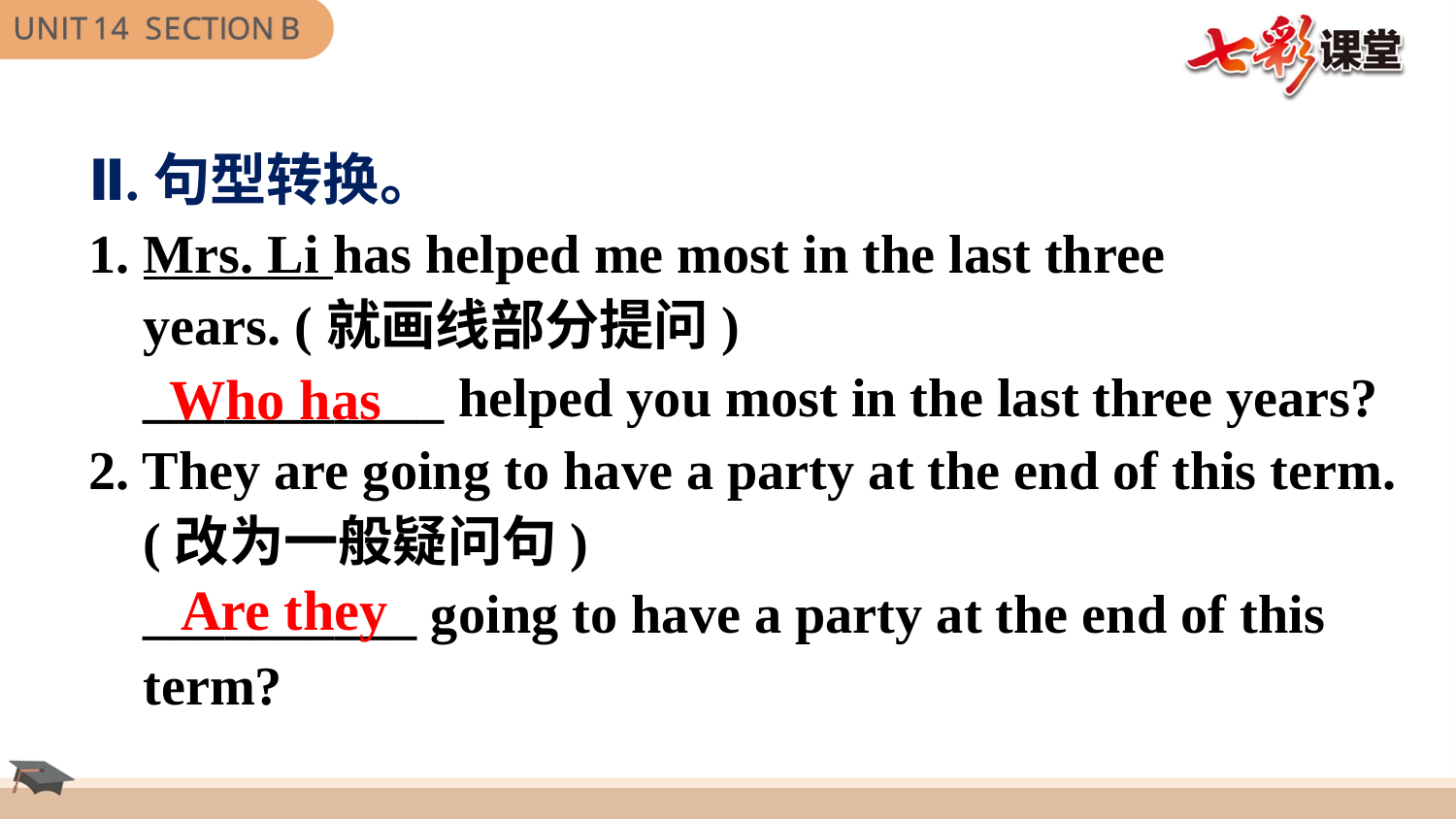

Ⅱ.句型转换。
1. Mrs. Li has helped me most in the last three
    years. (就画线部分提问)
    ___________ helped you most in the last three years?
2. They are going to have a party at the end of this term.
    (改为一般疑问句)
    __________ going to have a party at the end of this
    term?
Who has
Are they